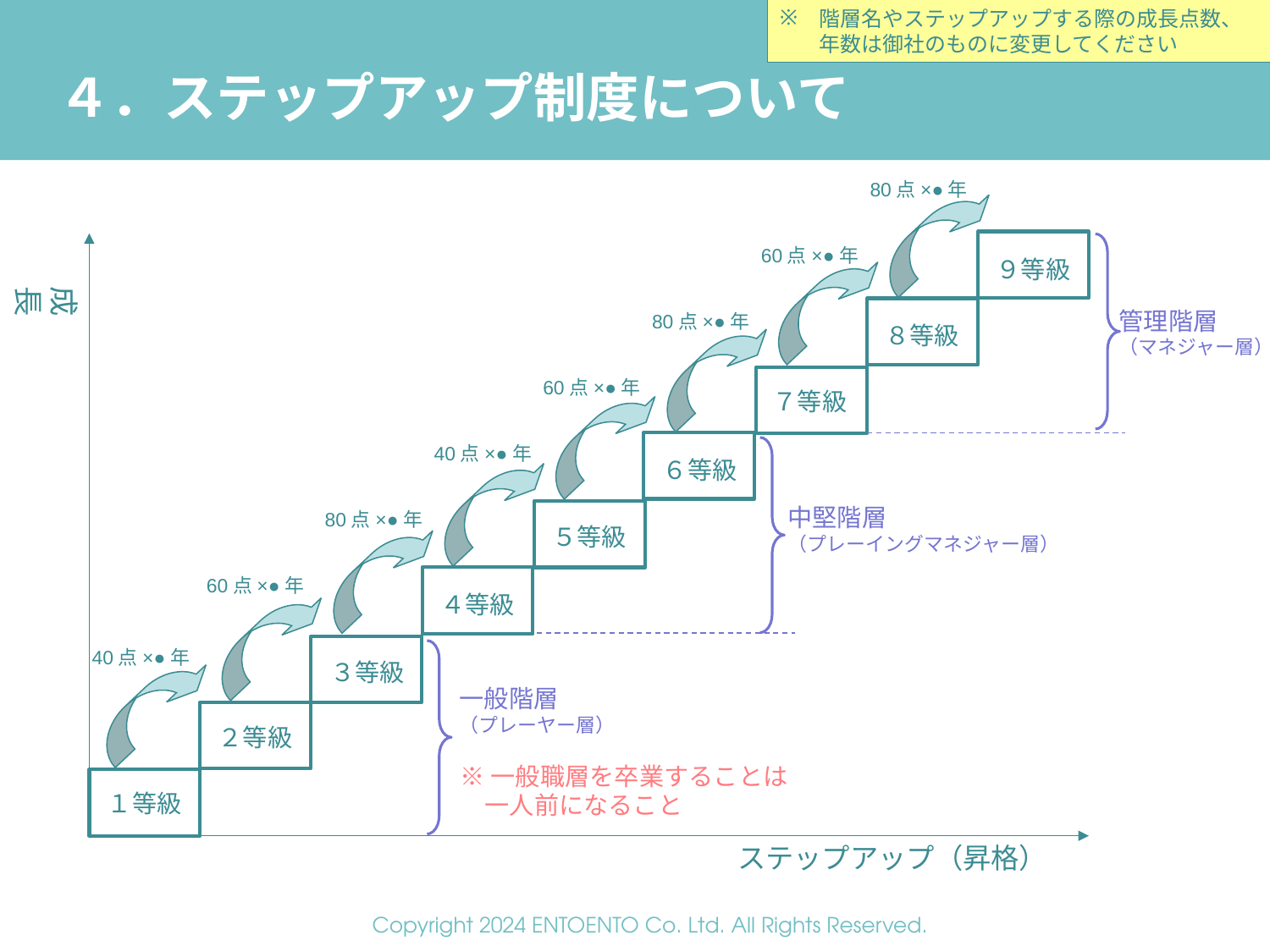

階層名やステップアップする際の成長点数、年数は御社のものに変更してください
# ４．ステップアップ制度について
80点×●年

60点×●年
９等級
成　　長

管理階層
（マネジャー層）
80点×●年
８等級

60点×●年
７等級

40点×●年

６等級

中堅階層
（プレーイングマネジャー層）
80点×●年
５等級

60点×●年
４等級

40点×●年

３等級
一般階層
（プレーヤー層）

２等級
※一般職層を卒業することは
　一人前になること
１等級
ステップアップ（昇格）
Copyright 2024 ENTOENTO Co. Ltd. All Rights Reserved.